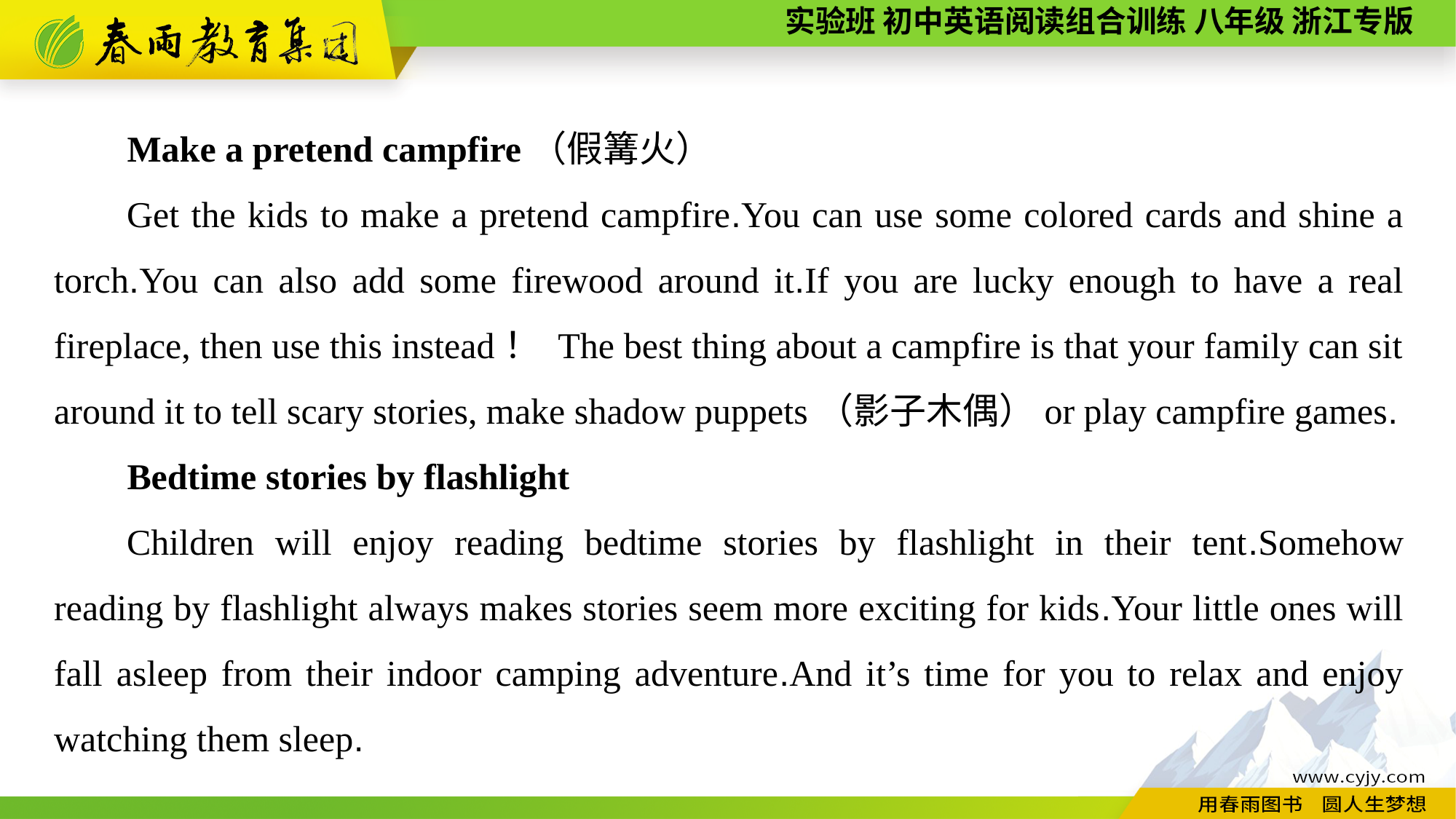

Make a pretend campfire（假篝火）
Get the kids to make a pretend campfire.You can use some colored cards and shine a torch.You can also add some firewood around it.If you are lucky enough to have a real fireplace, then use this instead！ The best thing about a campfire is that your family can sit around it to tell scary stories, make shadow puppets（影子木偶）or play campfire games.
Bedtime stories by flashlight
Children will enjoy reading bedtime stories by flashlight in their tent.Somehow reading by flashlight always makes stories seem more exciting for kids.Your little ones will fall asleep from their indoor camping adventure.And it’s time for you to relax and enjoy watching them sleep.